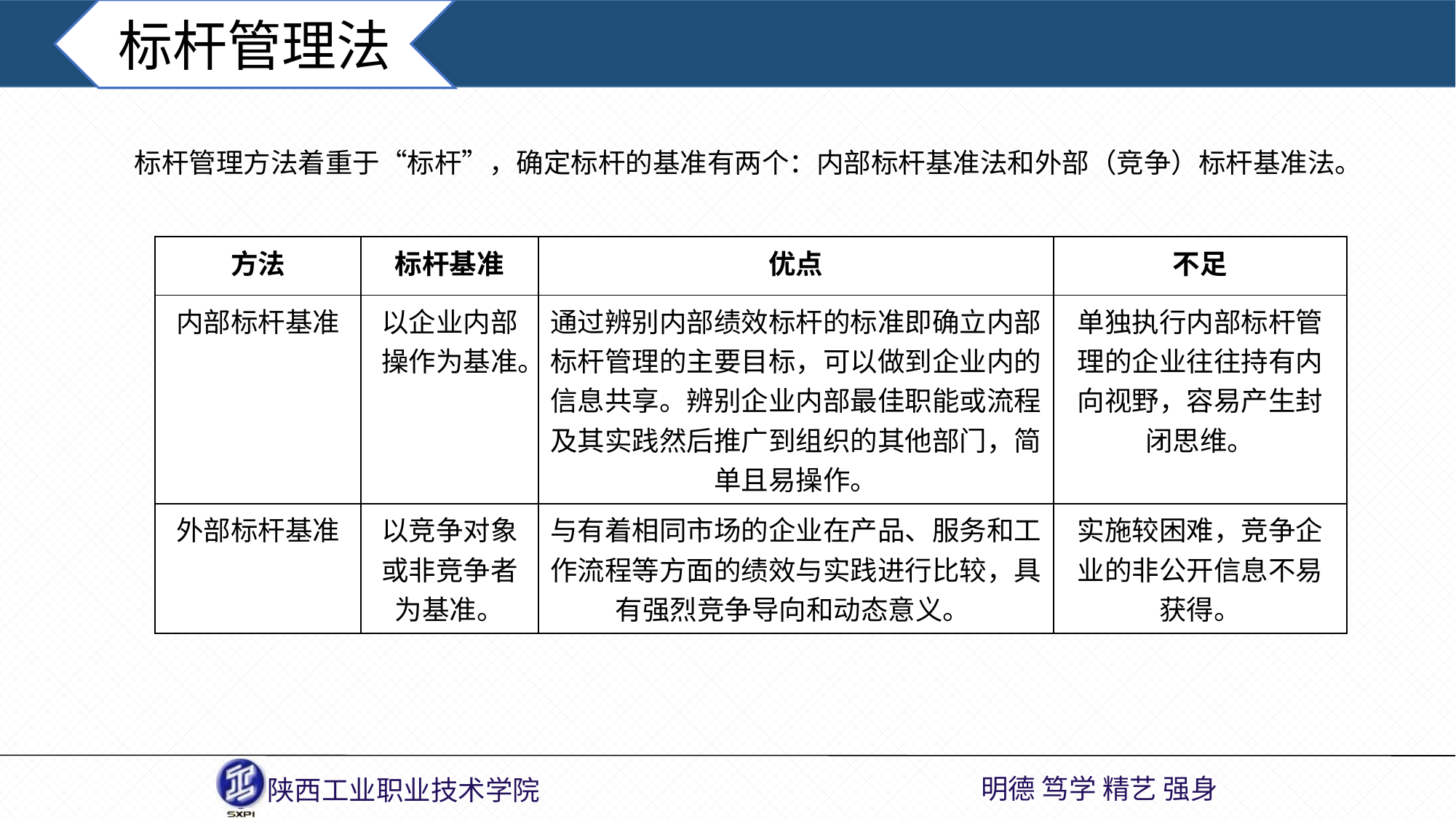

标杆管理法
标杆管理方法着重于“标杆”，确定标杆的基准有两个：内部标杆基准法和外部（竞争）标杆基准法。
| 方法 | 标杆基准 | 优点 | 不足 |
| --- | --- | --- | --- |
| 内部标杆基准 | 以企业内部操作为基准。 | 通过辨别内部绩效标杆的标准即确立内部标杆管理的主要目标，可以做到企业内的信息共享。辨别企业内部最佳职能或流程及其实践然后推广到组织的其他部门，简单且易操作。 | 单独执行内部标杆管理的企业往往持有内向视野，容易产生封闭思维。 |
| 外部标杆基准 | 以竞争对象或非竞争者为基准。 | 与有着相同市场的企业在产品、服务和工作流程等方面的绩效与实践进行比较，具有强烈竞争导向和动态意义。 | 实施较困难，竞争企业的非公开信息不易获得。 |